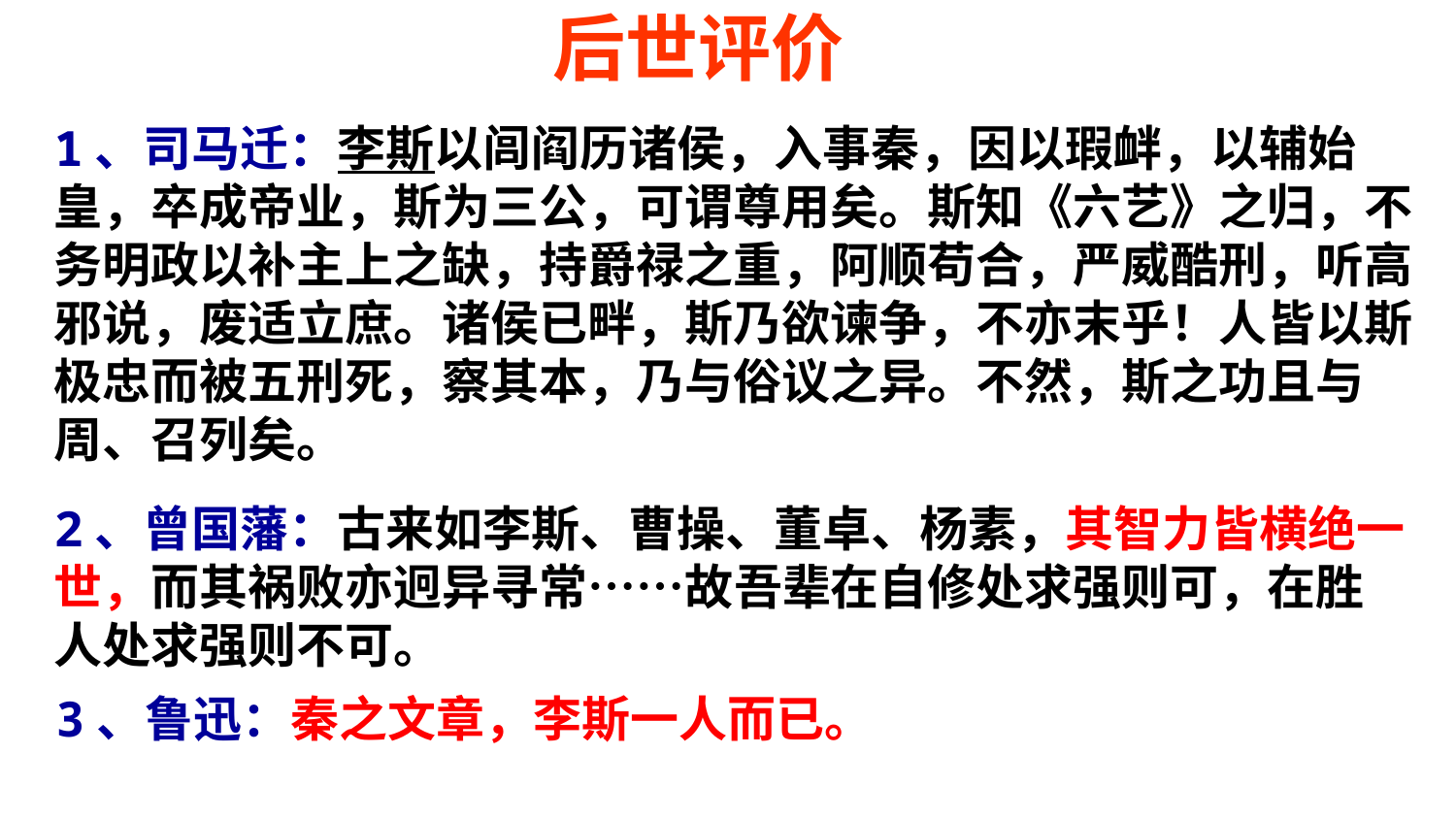

后世评价
1、司马迁：李斯以闾阎历诸侯，入事秦，因以瑕衅，以辅始皇，卒成帝业，斯为三公，可谓尊用矣。斯知《六艺》之归，不务明政以补主上之缺，持爵禄之重，阿顺苟合，严威酷刑，听高邪说，废适立庶。诸侯已畔，斯乃欲谏争，不亦末乎！人皆以斯极忠而被五刑死，察其本，乃与俗议之异。不然，斯之功且与周、召列矣。
2、曾国藩：古来如李斯、曹操、董卓、杨素，其智力皆横绝一世，而其祸败亦迥异寻常……故吾辈在自修处求强则可，在胜人处求强则不可。
3、鲁迅：秦之文章，李斯一人而已。